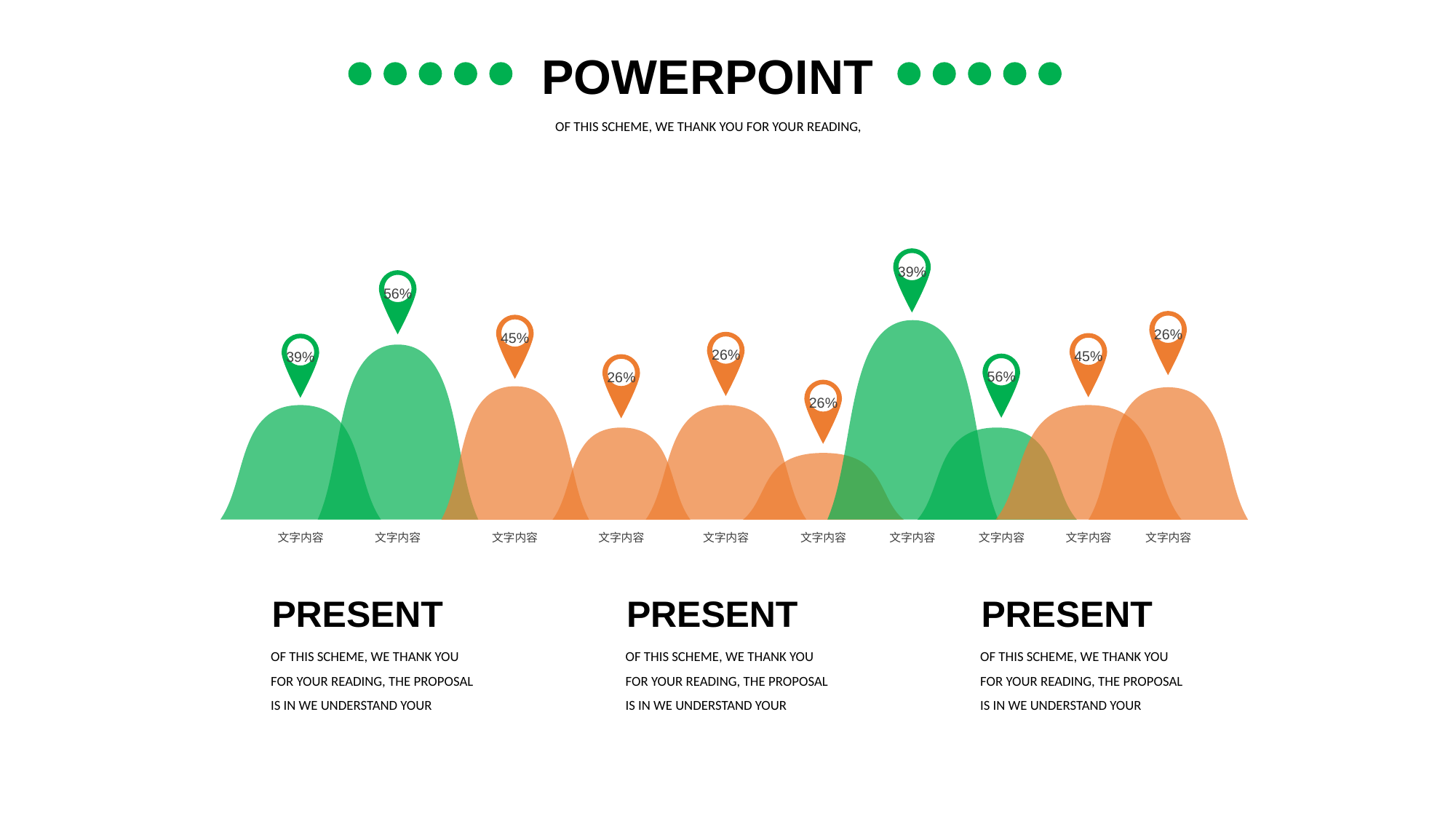

POWERPOINT

OF THIS SCHEME, WE THANK YOU FOR YOUR READING,

39%

56%

26%

45%

文字内容

26%

45%

39%

文字内容

56%

26%

26%

文字内容

文字内容

文字内容

文字内容

文字内容

文字内容

文字内容

文字内容
PRESENT
OF THIS SCHEME, WE THANK YOU FOR YOUR READING, THE PROPOSAL IS IN WE UNDERSTAND YOUR
PRESENT
OF THIS SCHEME, WE THANK YOU FOR YOUR READING, THE PROPOSAL IS IN WE UNDERSTAND YOUR
PRESENT
OF THIS SCHEME, WE THANK YOU FOR YOUR READING, THE PROPOSAL IS IN WE UNDERSTAND YOUR